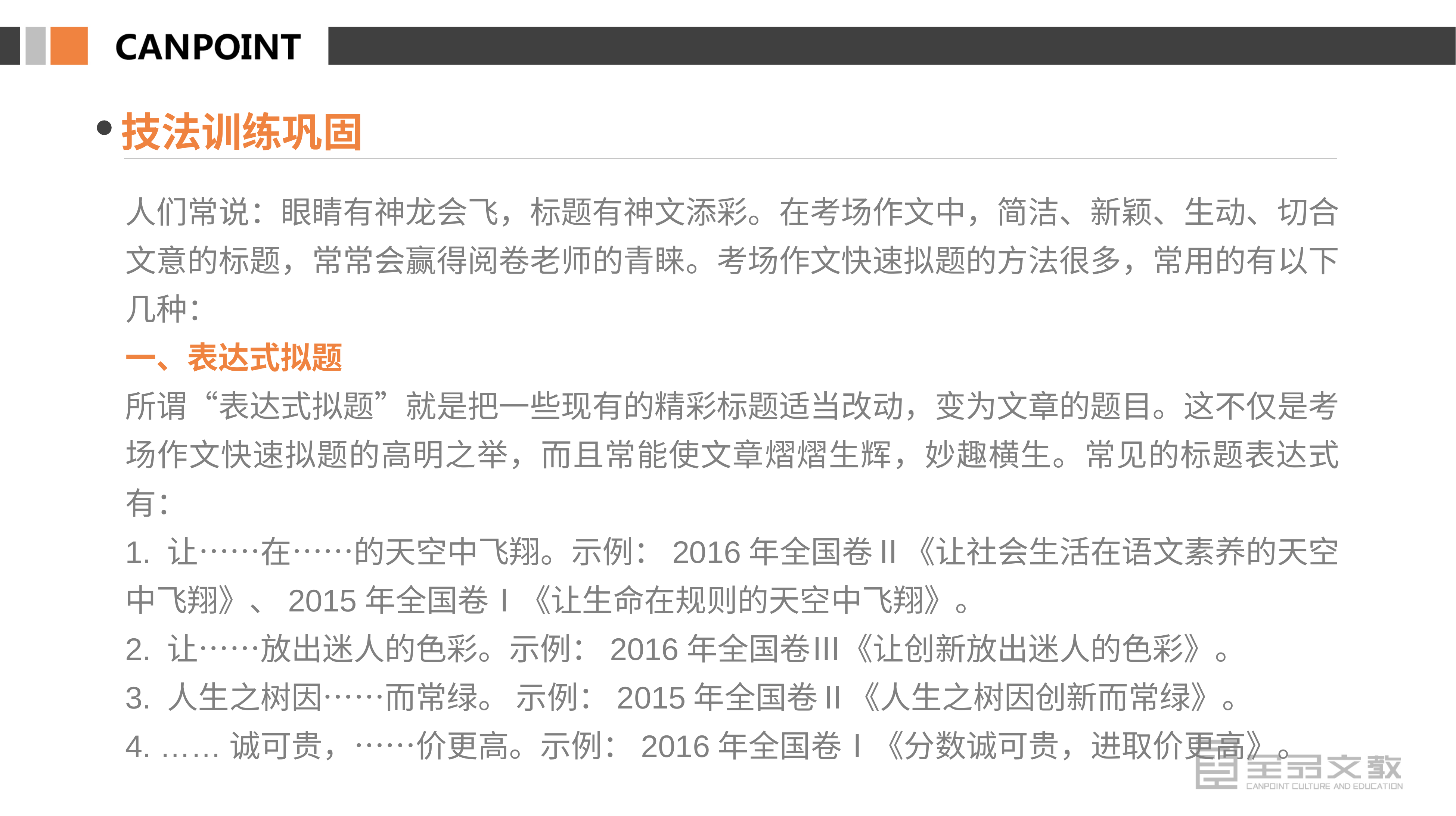

技法训练巩固

人们常说：眼睛有神龙会飞，标题有神文添彩。在考场作文中，简洁、新颖、生动、切合文意的标题，常常会赢得阅卷老师的青睐。考场作文快速拟题的方法很多，常用的有以下几种：
一、表达式拟题
所谓“表达式拟题”就是把一些现有的精彩标题适当改动，变为文章的题目。这不仅是考场作文快速拟题的高明之举，而且常能使文章熠熠生辉，妙趣横生。常见的标题表达式有：
1. 让……在……的天空中飞翔。示例：2016年全国卷Ⅱ《让社会生活在语文素养的天空中飞翔》、2015年全国卷Ⅰ《让生命在规则的天空中飞翔》。
2. 让……放出迷人的色彩。示例：2016年全国卷Ⅲ《让创新放出迷人的色彩》。
3. 人生之树因……而常绿。 示例：2015年全国卷Ⅱ《人生之树因创新而常绿》。
4. ……诚可贵，……价更高。示例：2016年全国卷Ⅰ《分数诚可贵，进取价更高》。